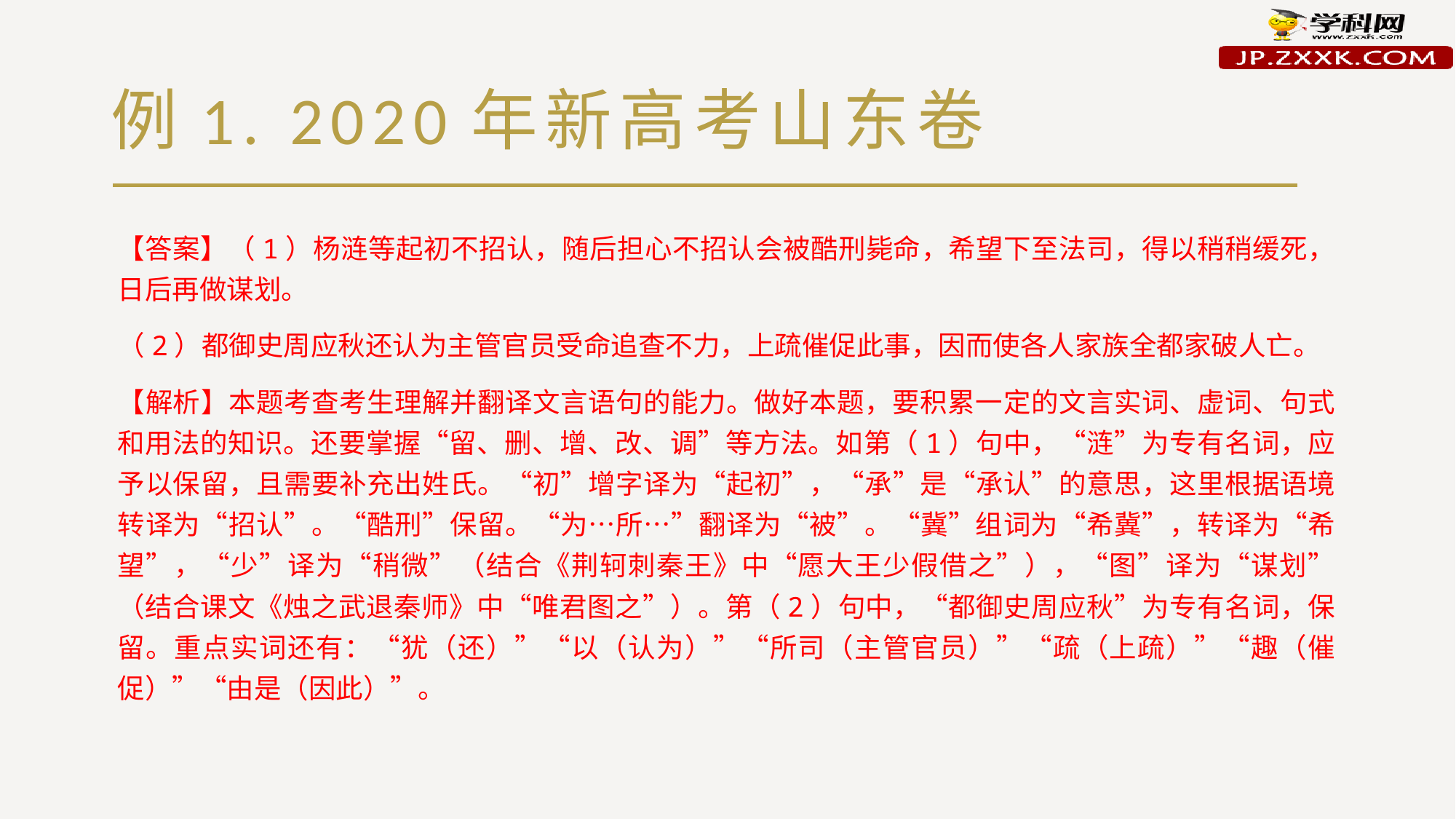

# 例1. 2020年新高考山东卷
【答案】（1）杨涟等起初不招认，随后担心不招认会被酷刑毙命，希望下至法司，得以稍稍缓死，日后再做谋划。
（2）都御史周应秋还认为主管官员受命追查不力，上疏催促此事，因而使各人家族全都家破人亡。
【解析】本题考查考生理解并翻译文言语句的能力。做好本题，要积累一定的文言实词、虚词、句式和用法的知识。还要掌握“留、删、增、改、调”等方法。如第（1）句中，“涟”为专有名词，应予以保留，且需要补充出姓氏。“初”增字译为“起初”，“承”是“承认”的意思，这里根据语境转译为“招认”。“酷刑”保留。“为…所…”翻译为“被”。“冀”组词为“希冀”，转译为“希望”，“少”译为“稍微”（结合《荆轲刺秦王》中“愿大王少假借之”），“图”译为“谋划”（结合课文《烛之武退秦师》中“唯君图之”）。第（2）句中，“都御史周应秋”为专有名词，保留。重点实词还有：“犹（还）”“以（认为）”“所司（主管官员）”“疏（上疏）”“趣（催促）”“由是（因此）”。